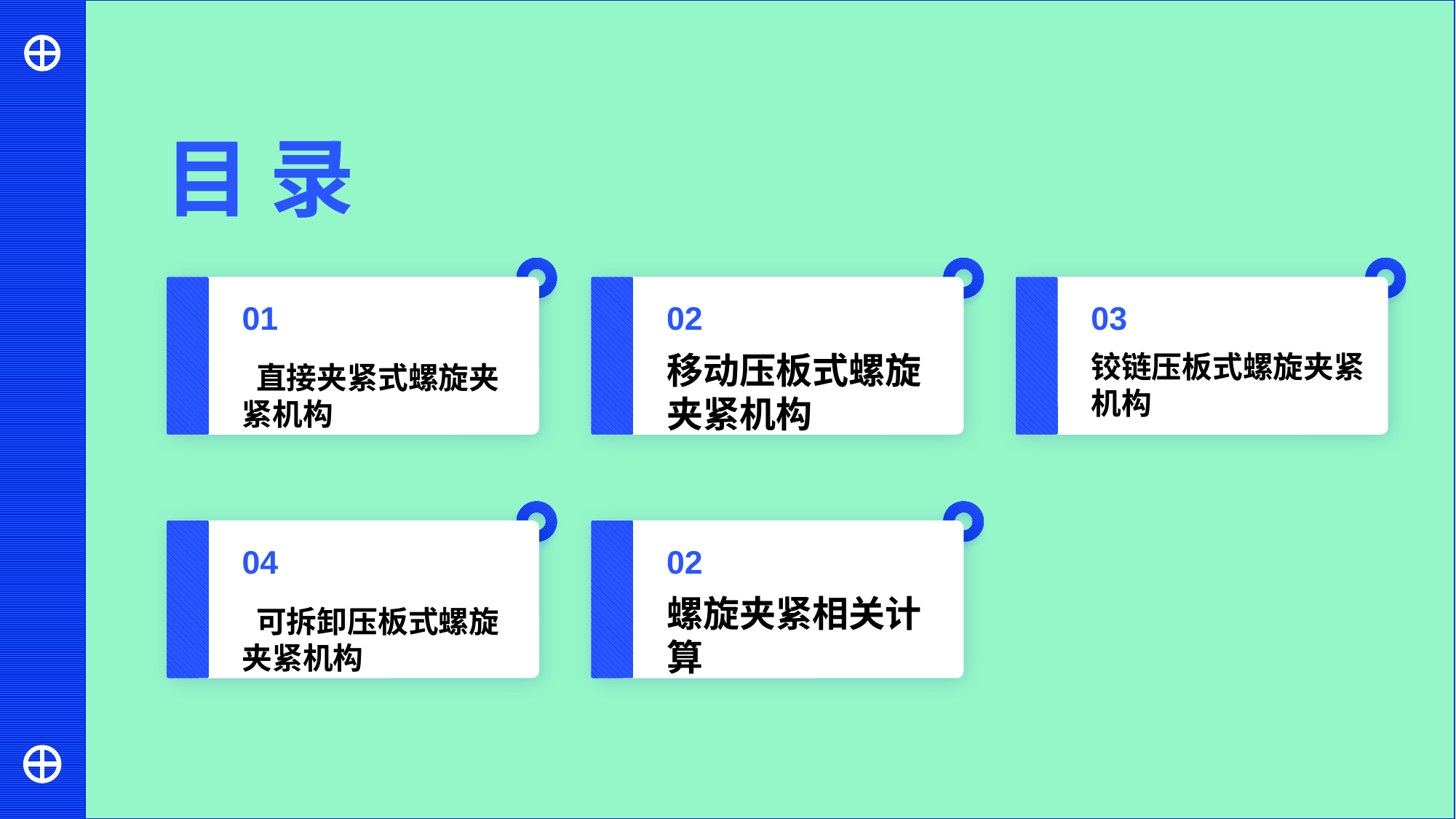

目 录

01
02
03
移动压板式螺旋夹紧机构
铰链压板式螺旋夹紧机构
 直接夹紧式螺旋夹紧机构

04
02
螺旋夹紧相关计算
 可拆卸压板式螺旋夹紧机构